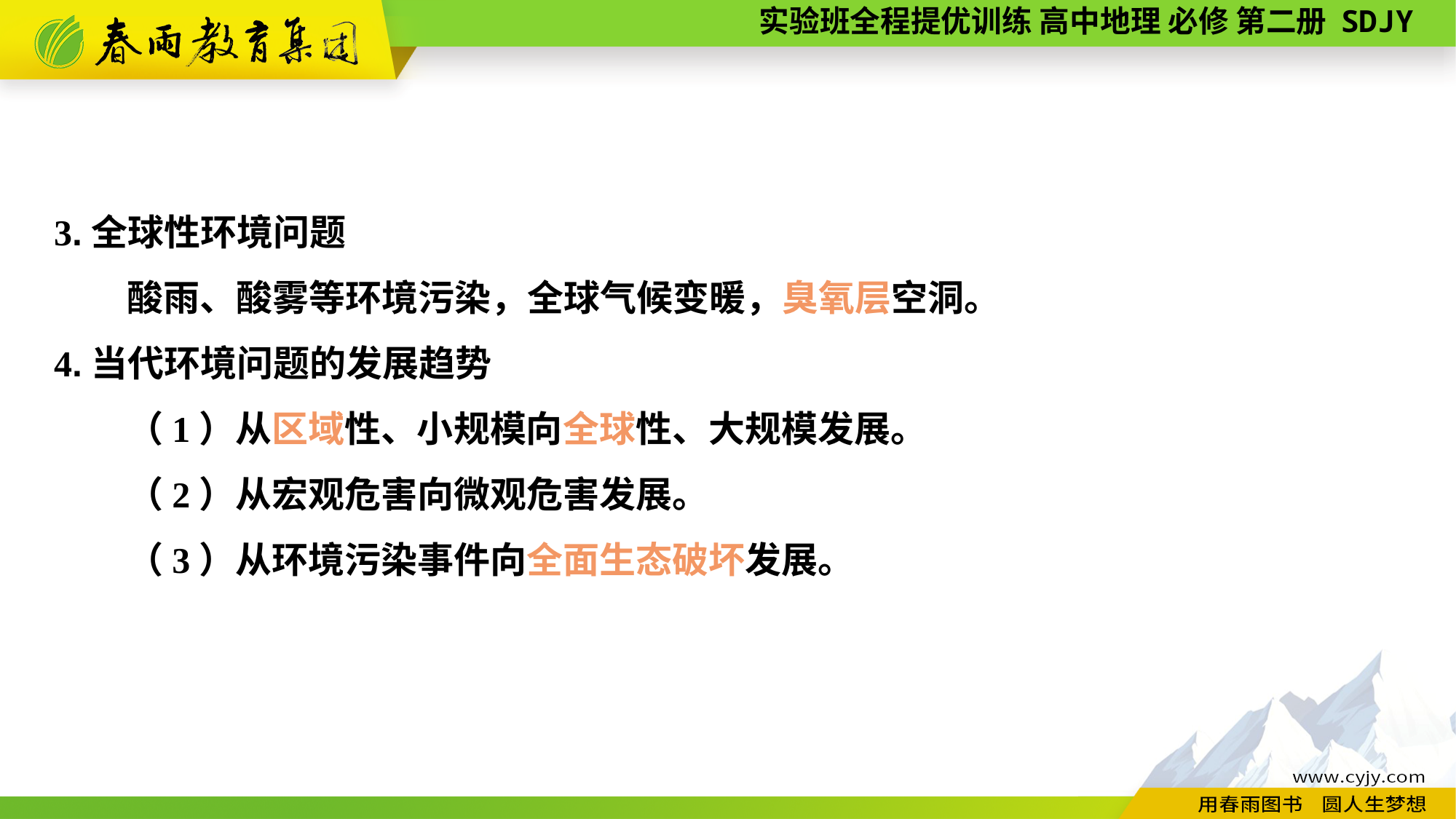

3.全球性环境问题
　　酸雨、酸雾等环境污染，全球气候变暖，臭氧层空洞。
4.当代环境问题的发展趋势
　　（1）从区域性、小规模向全球性、大规模发展。
　　（2）从宏观危害向微观危害发展。
　　（3）从环境污染事件向全面生态破坏发展。